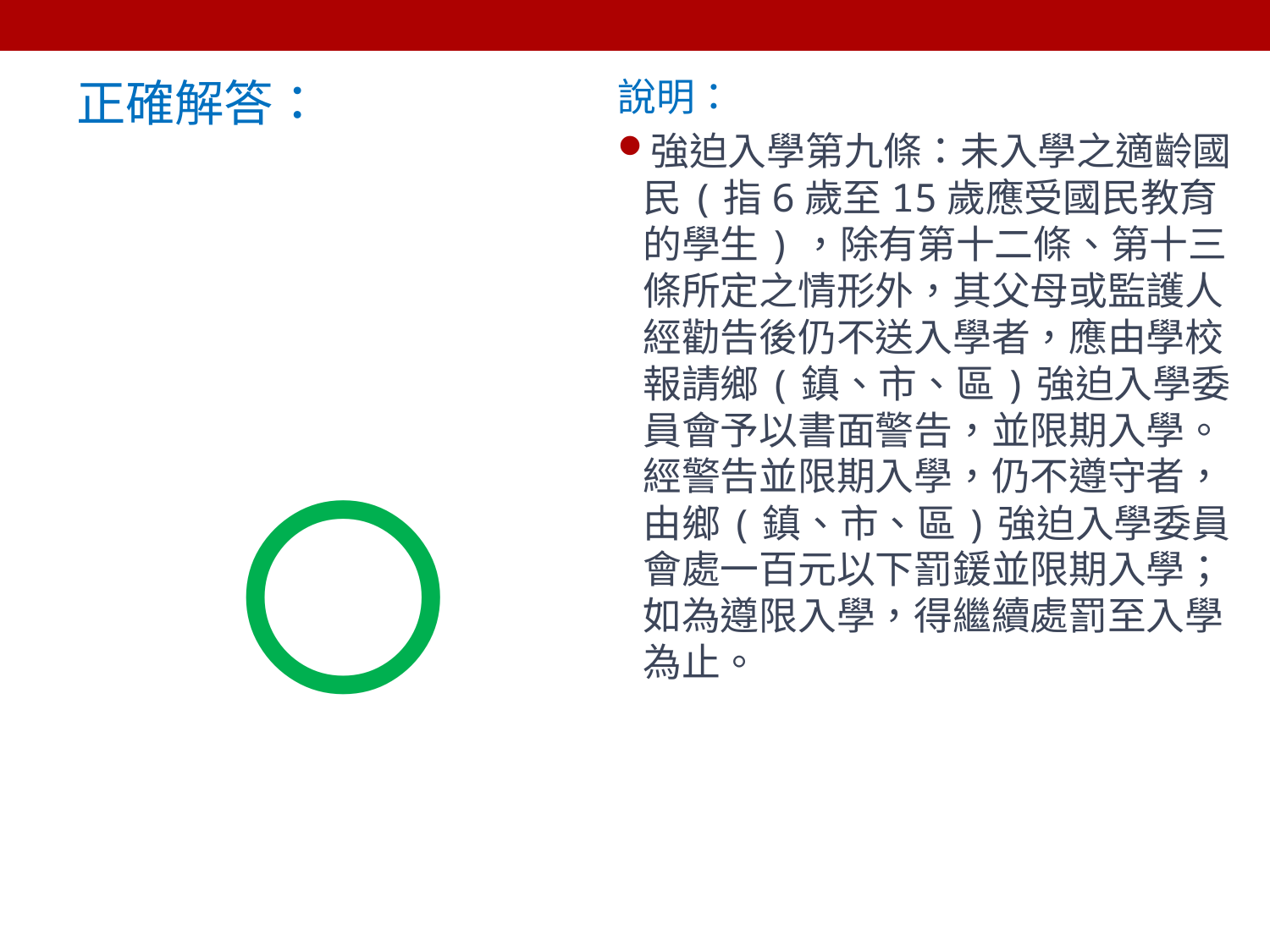

正確解答：

○

說明：
強迫入學第九條：未入學之適齡國民(指6歲至15歲應受國民教育的學生)，除有第十二條、第十三條所定之情形外，其父母或監護人經勸告後仍不送入學者，應由學校報請鄉(鎮、市、區)強迫入學委員會予以書面警告，並限期入學。經警告並限期入學，仍不遵守者，由鄉(鎮、市、區)強迫入學委員會處一百元以下罰鍰並限期入學；如為遵限入學，得繼續處罰至入學為止。